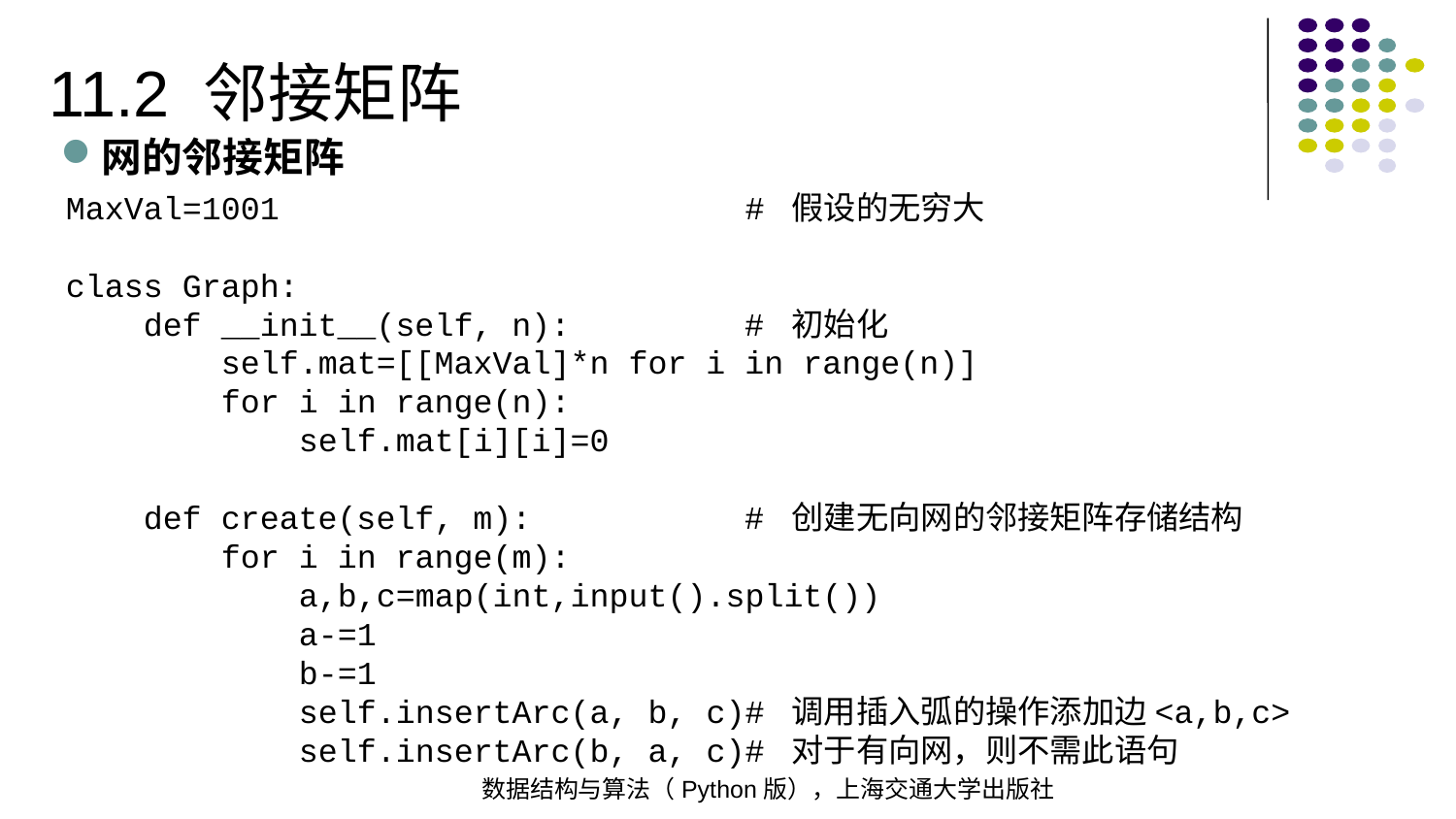

11.2 邻接矩阵
网的邻接矩阵
MaxVal=1001                        # 假设的无穷大

class Graph:
    def __init__(self, n):         # 初始化
        self.mat=[[MaxVal]*n for i in range(n)]
        for i in range(n):
            self.mat[i][i]=0

    def create(self, m):           # 创建无向网的邻接矩阵存储结构
        for i in range(m):
            a,b,c=map(int,input().split())
            a-=1
            b-=1
            self.insertArc(a, b, c)# 调用插入弧的操作添加边<a,b,c>
            self.insertArc(b, a, c)# 对于有向网，则不需此语句